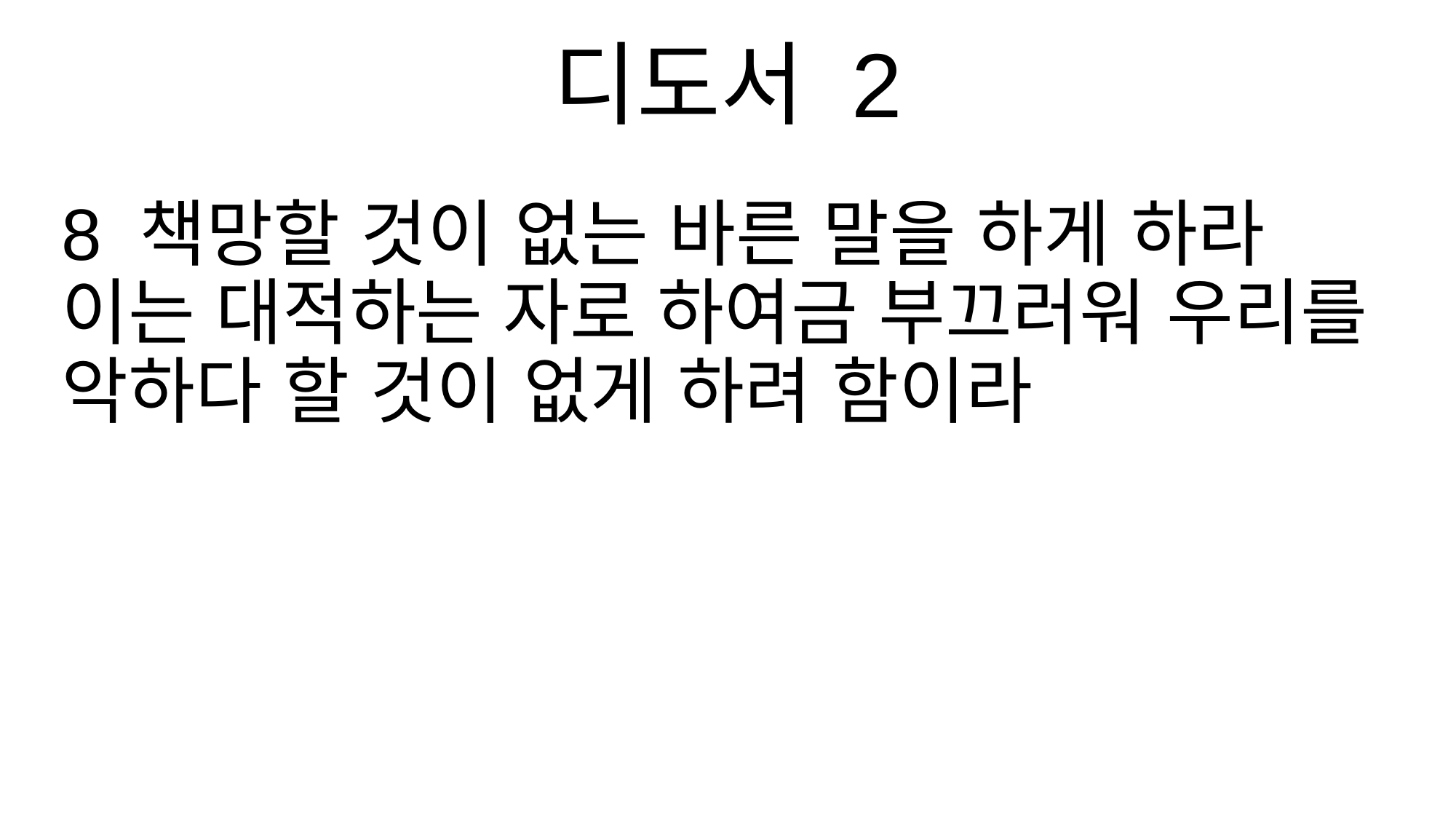

디도서 2
8 책망할 것이 없는 바른 말을 하게 하라 이는 대적하는 자로 하여금 부끄러워 우리를 악하다 할 것이 없게 하려 함이라